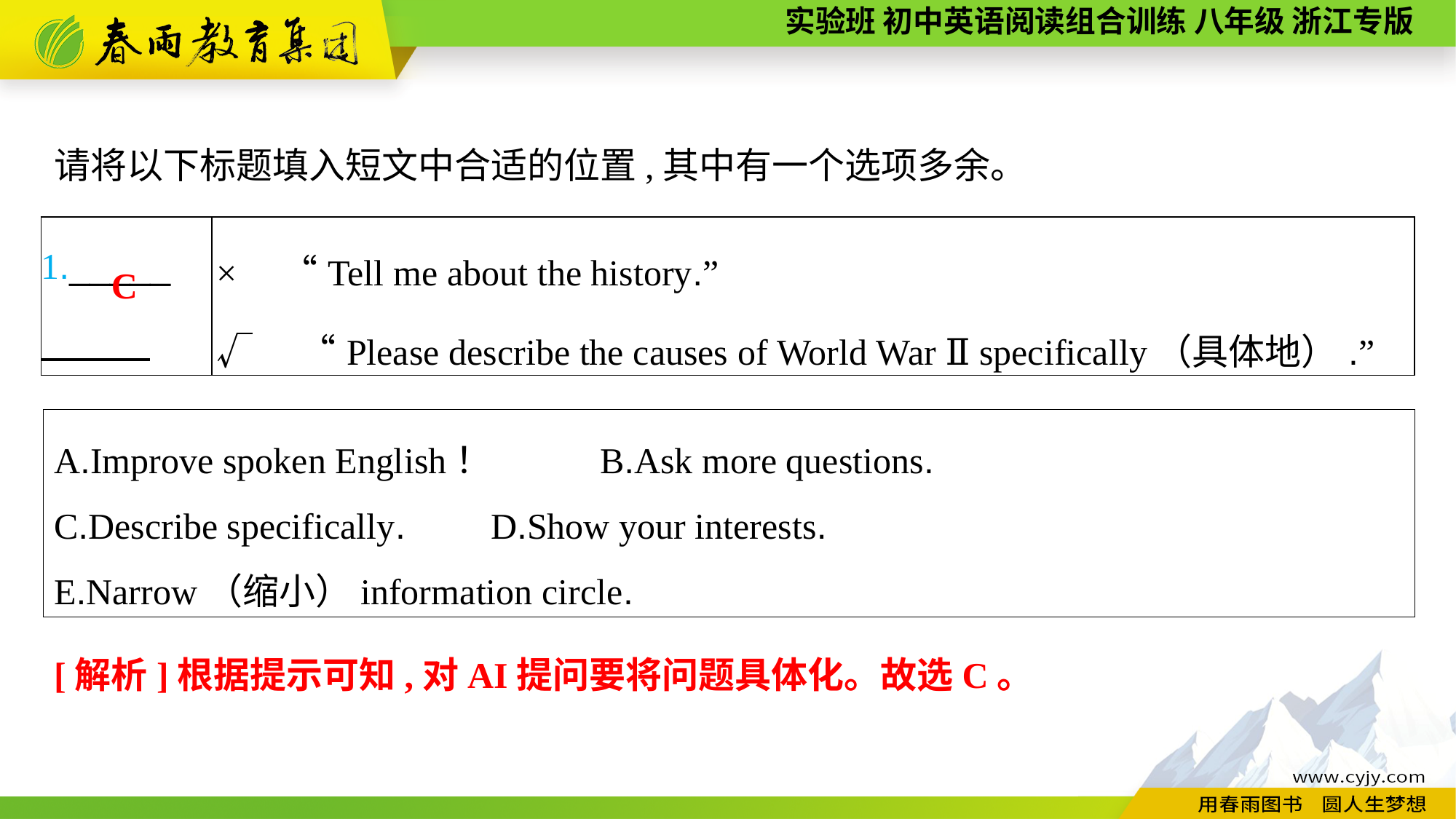

请将以下标题填入短文中合适的位置,其中有一个选项多余。
| 1.\_\_\_\_\_ | ×　“Tell me about the history.” √　“Please describe the causes of World War Ⅱ specifically（具体地）.” |
| --- | --- |
C
A.Improve spoken English！	B.Ask more questions.
C.Describe specifically.	D.Show your interests.
E.Narrow（缩小）information circle.
[解析]根据提示可知,对AI提问要将问题具体化。故选C。